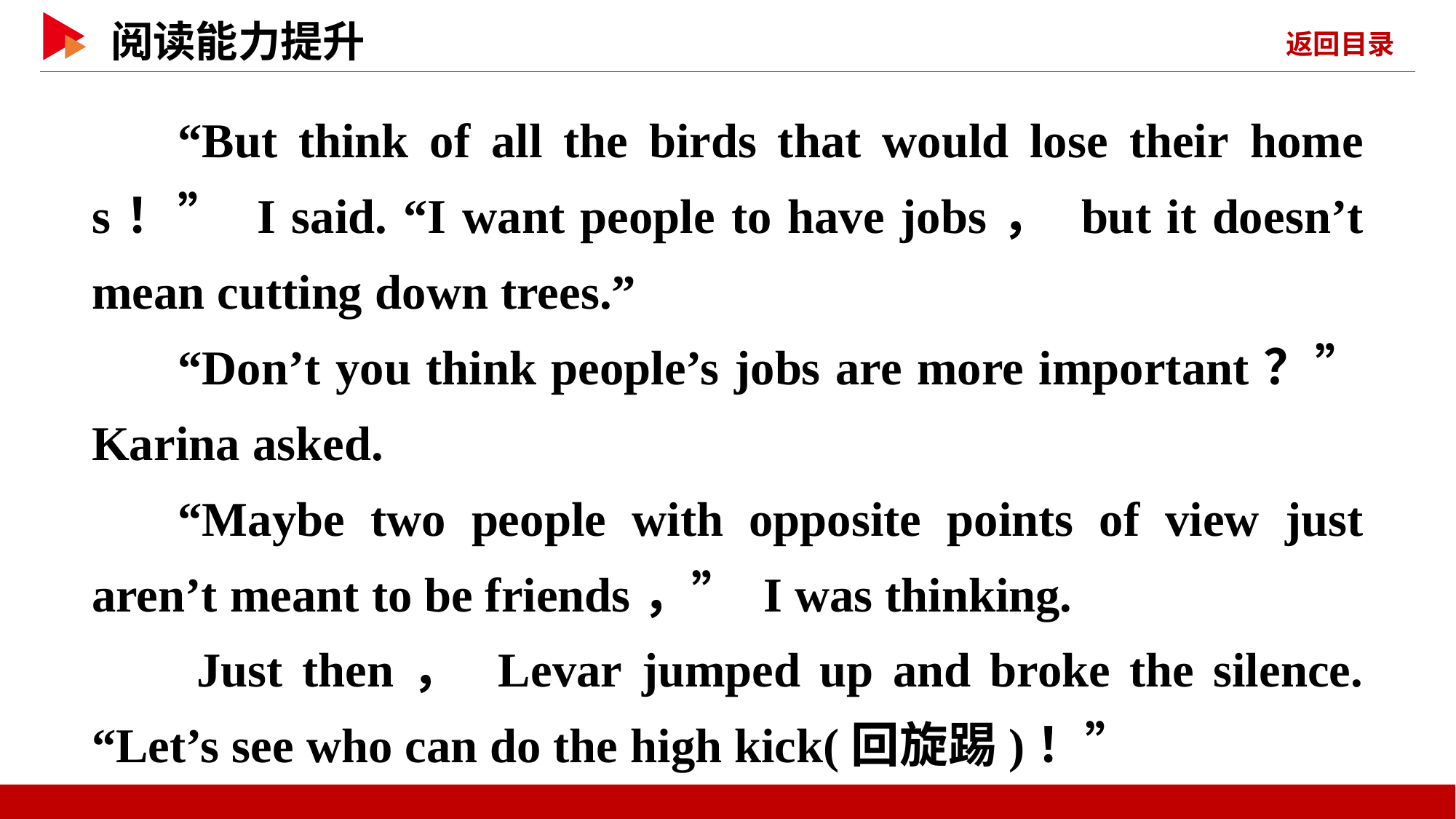

“But think of all the birds that would lose their homes！” I said. “I want people to have jobs， but it doesn’t mean cutting down trees.”
“Don’t you think people’s jobs are more important？” Karina asked.
“Maybe two people with opposite points of view just aren’t meant to be friends，” I was thinking.
 Just then， Levar jumped up and broke the silence. “Let’s see who can do the high kick(回旋踢)！”